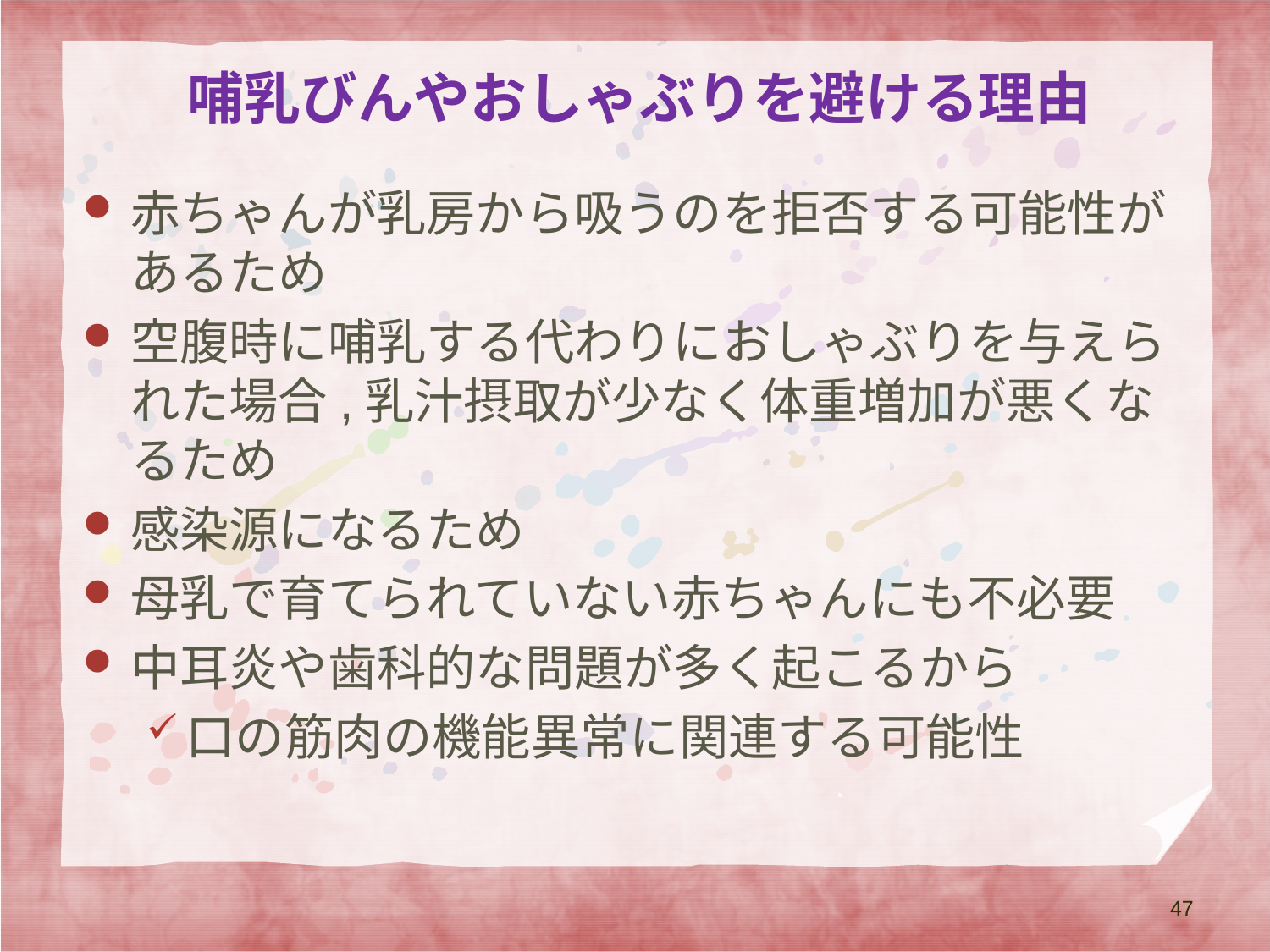

# 哺乳びんやおしゃぶりを避ける理由
赤ちゃんが乳房から吸うのを拒否する可能性があるため
空腹時に哺乳する代わりにおしゃぶりを与えられた場合,乳汁摂取が少なく体重増加が悪くなるため
感染源になるため
母乳で育てられていない赤ちゃんにも不必要
中耳炎や歯科的な問題が多く起こるから
口の筋肉の機能異常に関連する可能性

47